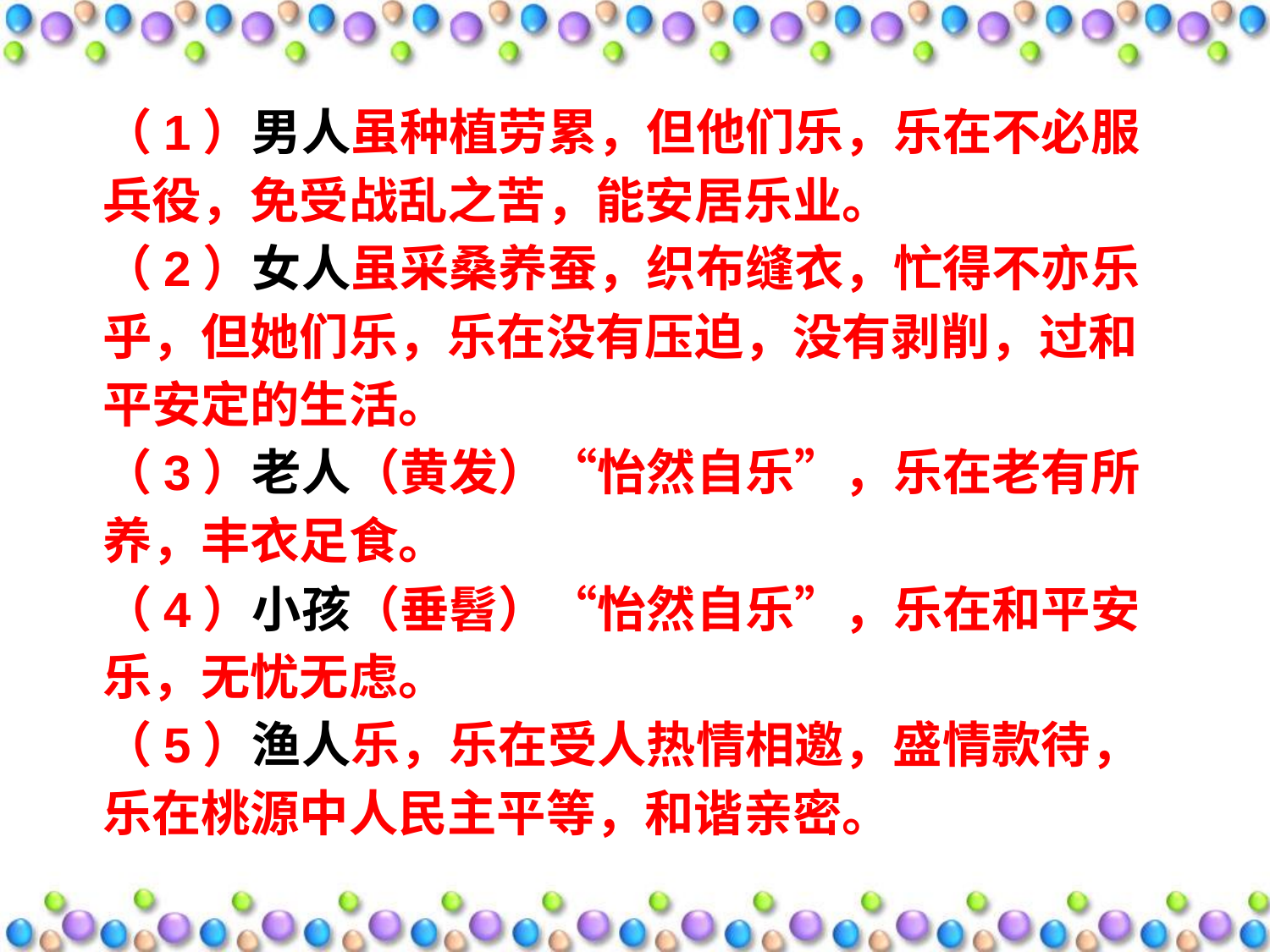

（1）男人虽种植劳累，但他们乐，乐在不必服兵役，免受战乱之苦，能安居乐业。
（2）女人虽采桑养蚕，织布缝衣，忙得不亦乐乎，但她们乐，乐在没有压迫，没有剥削，过和平安定的生活。
（3）老人（黄发）“怡然自乐”，乐在老有所养，丰衣足食。
（4）小孩（垂髫）“怡然自乐”，乐在和平安乐，无忧无虑。
（5）渔人乐，乐在受人热情相邀，盛情款待，乐在桃源中人民主平等，和谐亲密。